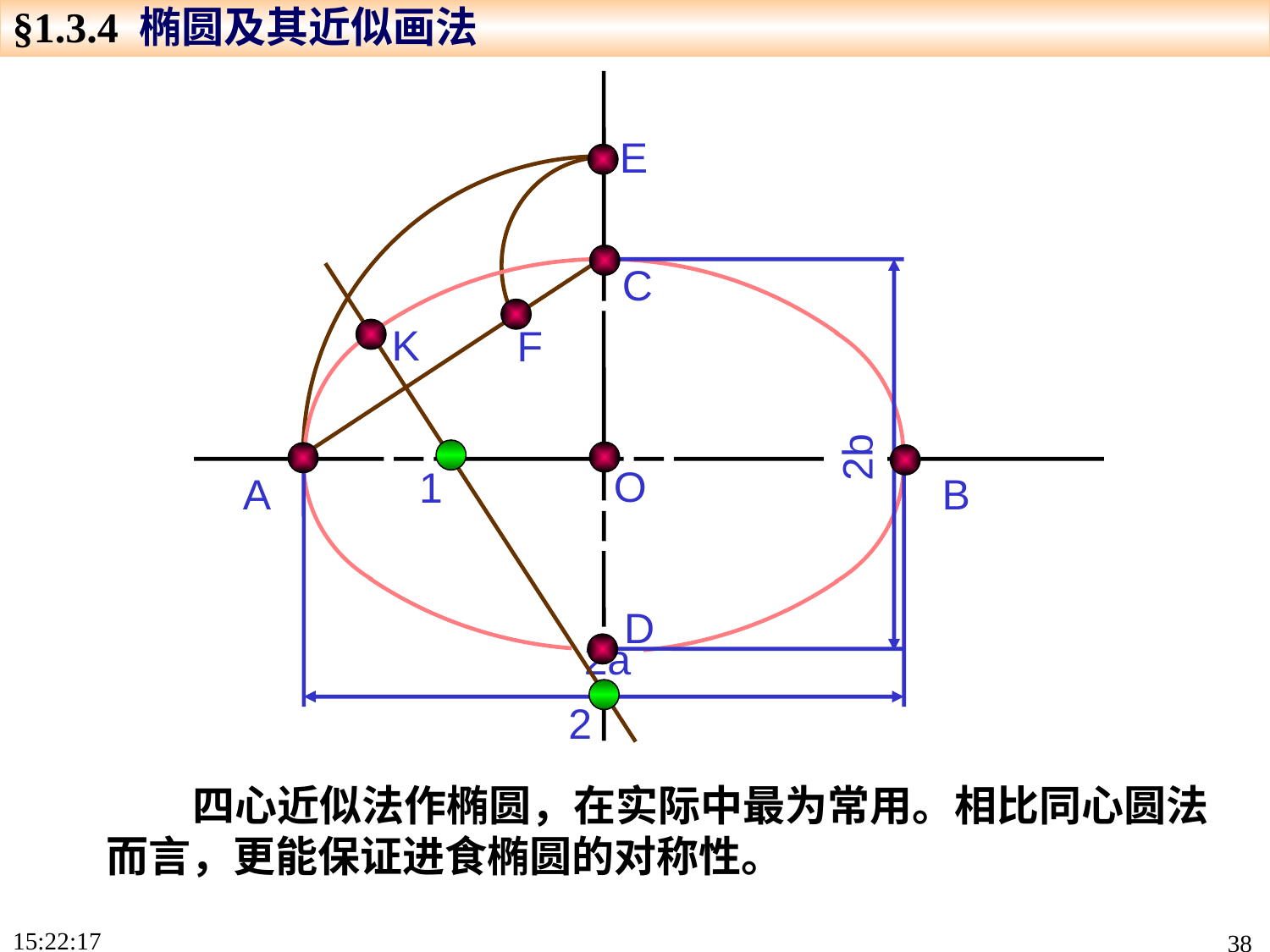

§1.3.4 椭圆及其近似画法

E

C
D

2b

K
F

O
1

2a

A
B

2
        四心近似法作椭圆，在实际中最为常用。相比同心圆法而言，更能保证进食椭圆的对称性。
15:22:17
38